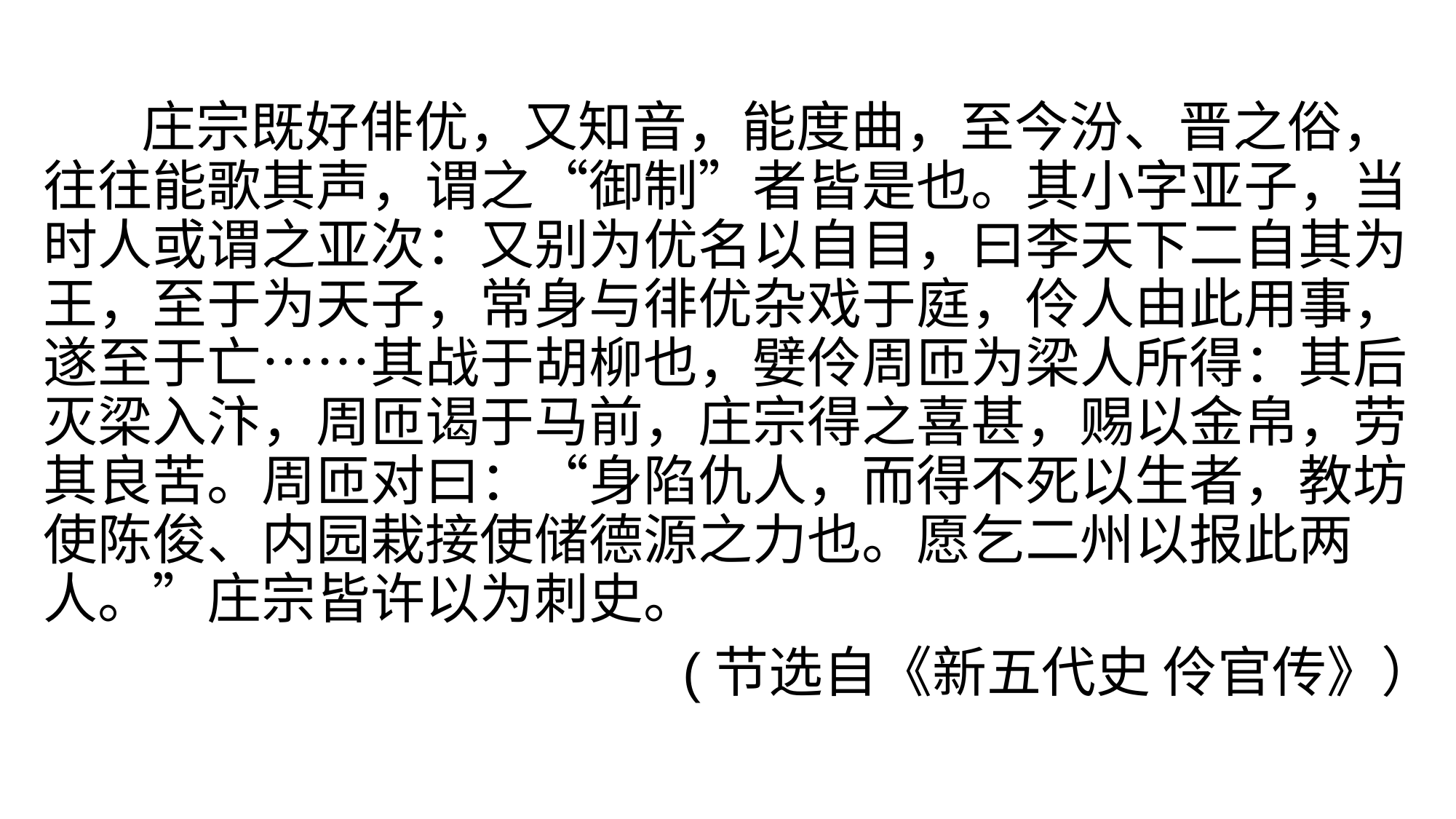

庄宗既好俳优，又知音，能度曲，至今汾、晋之俗，往往能歌其声，谓之“御制”者皆是也。其小字亚子，当时人或谓之亚次：又别为优名以自目，曰李天下二自其为王，至于为天子，常身与徘优杂戏于庭，伶人由此用事，遂至于亡……其战于胡柳也，嬖伶周匝为梁人所得：其后灭梁入汴，周匝谒于马前，庄宗得之喜甚，赐以金帛，劳其良苦。周匝对曰：“身陷仇人，而得不死以生者，教坊使陈俊、内园栽接使储德源之力也。愿乞二州以报此两人。”庄宗皆许以为刺史。
(节选自《新五代史 伶官传》）